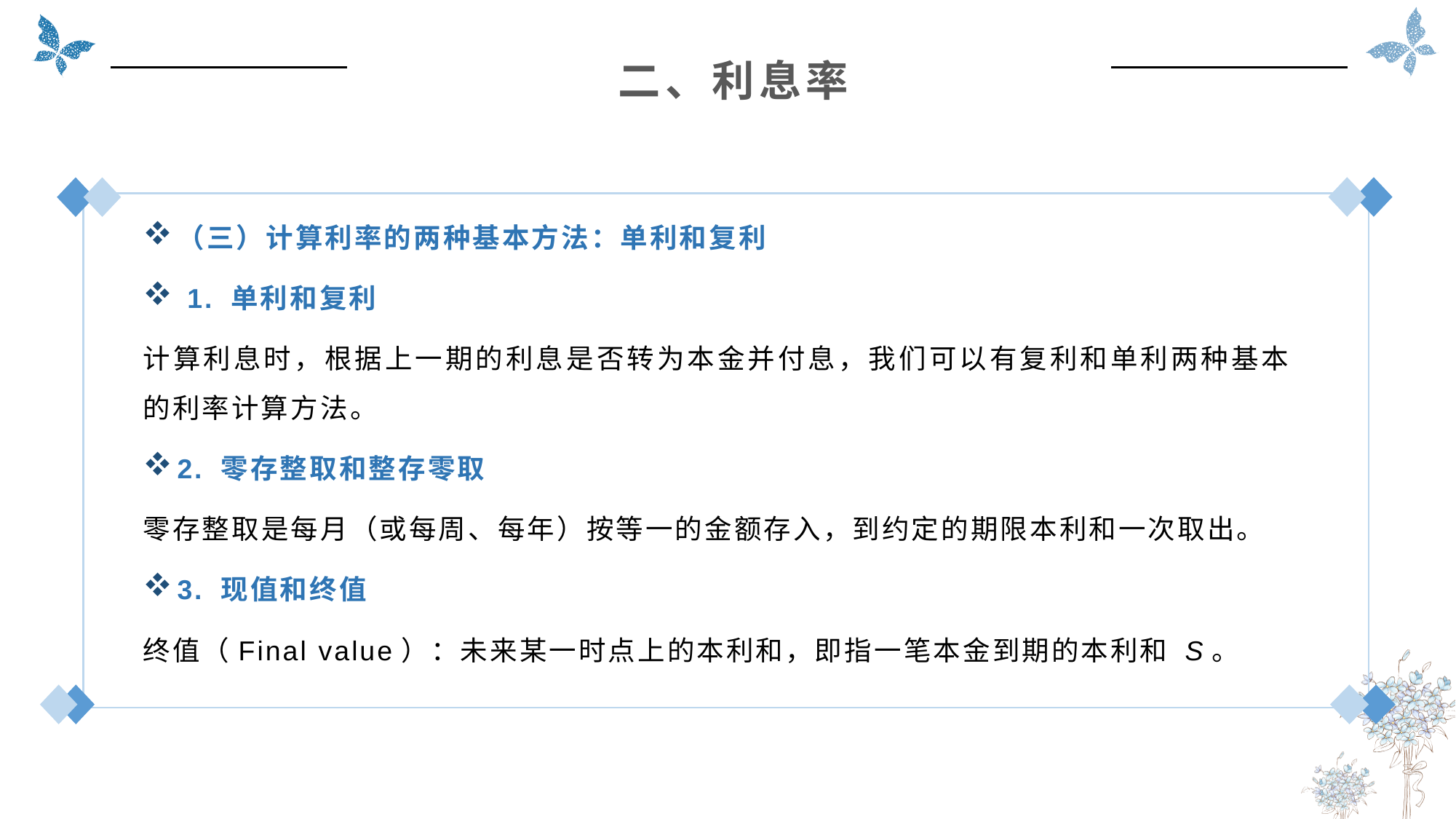

二、利息率

（三）计算利率的两种基本方法：单利和复利
 1. 单利和复利
计算利息时，根据上一期的利息是否转为本金并付息，我们可以有复利和单利两种基本的利率计算方法。
2. 零存整取和整存零取
零存整取是每月（或每周、每年）按等一的金额存入，到约定的期限本利和一次取出。
3. 现值和终值
终值（Final value）：未来某一时点上的本利和，即指一笔本金到期的本利和 S。